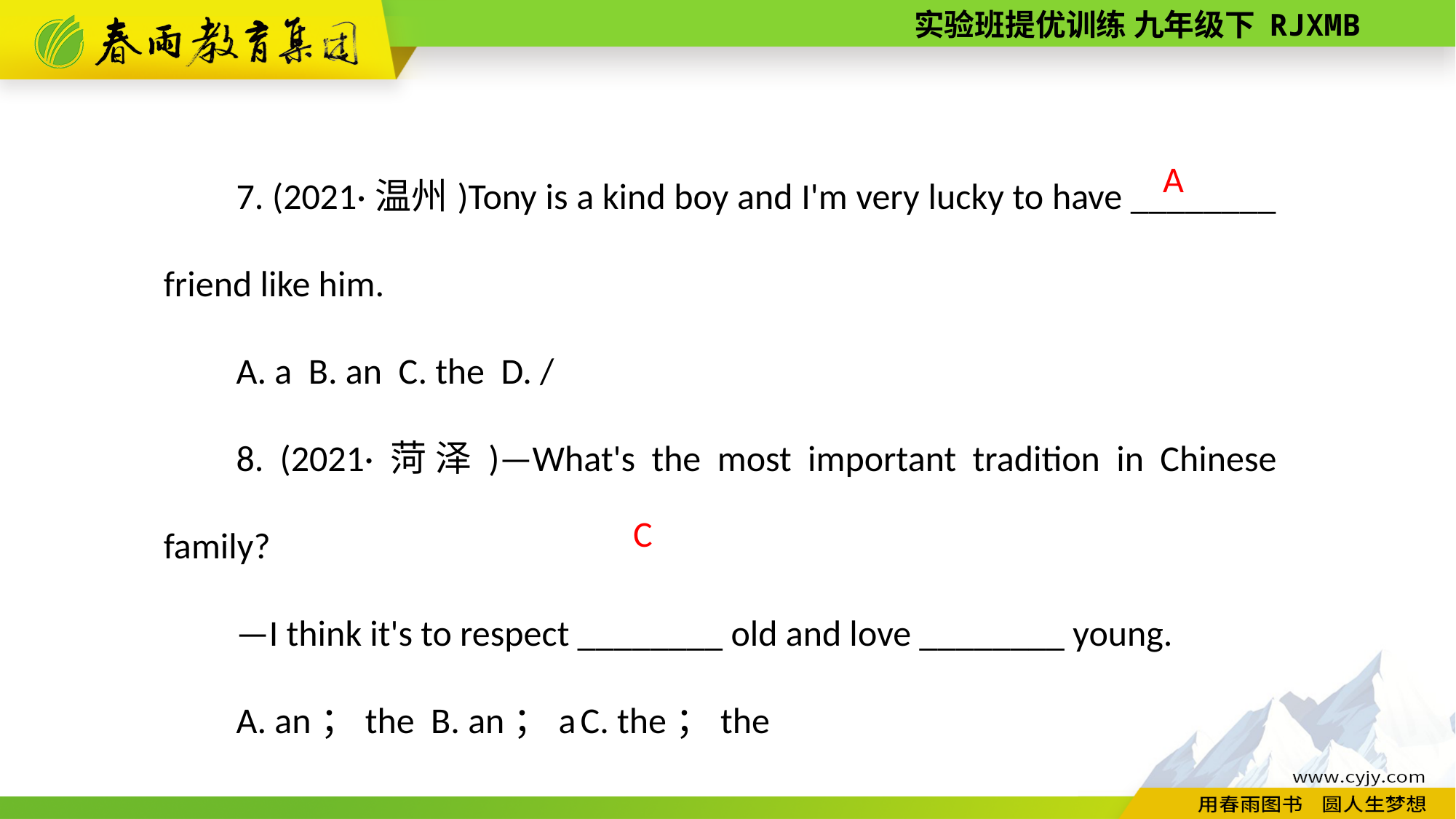

7. (2021·温州)Tony is a kind boy and I'm very lucky to have ________ friend like him.
A. a  B. an  C. the  D. /
8. (2021·菏泽)—What's the most important tradition in Chinese family?
—I think it's to respect ________ old and love ________ young.
A. an；the  B. an；a C. the；the
 A
C